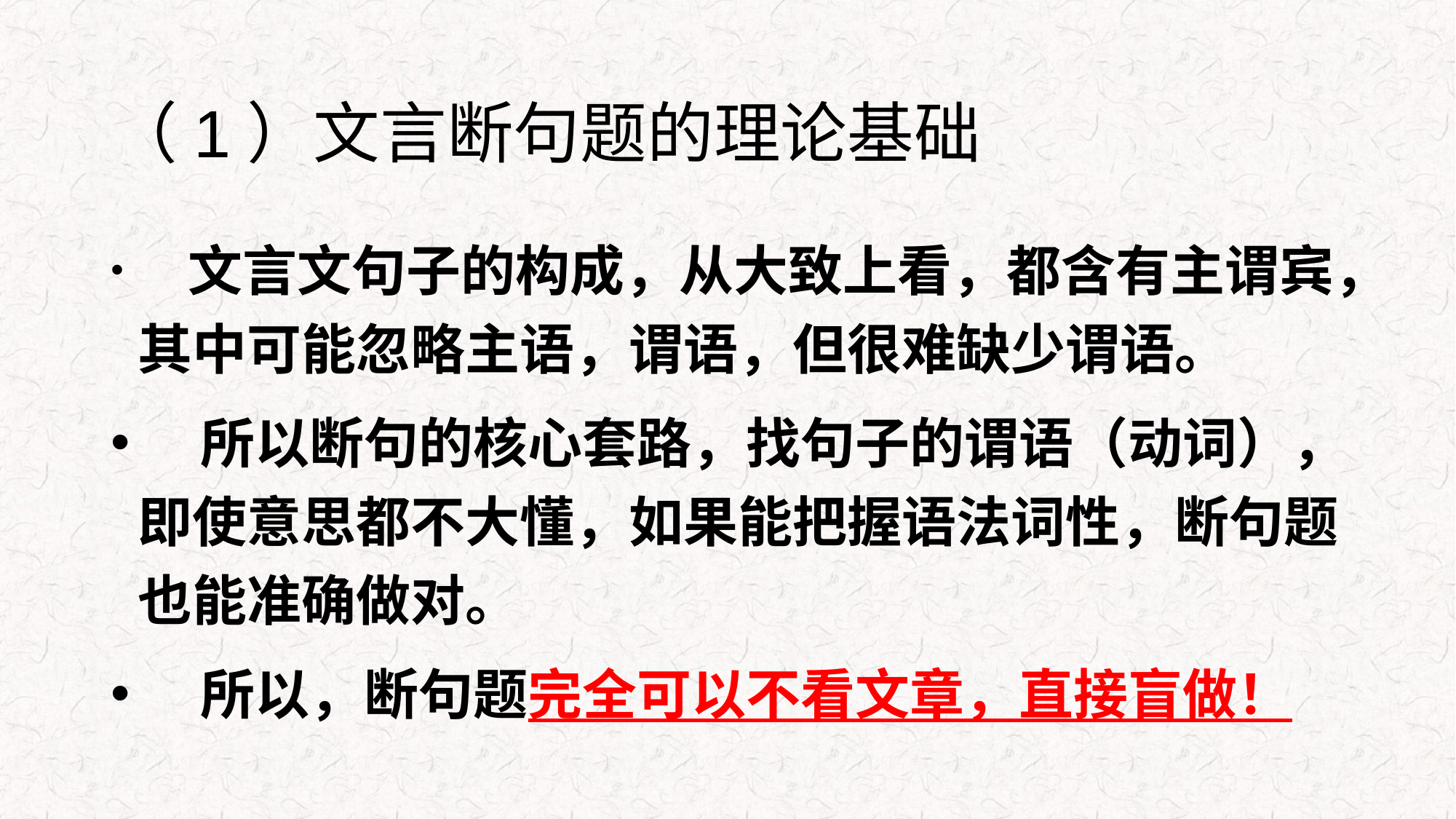

# （1）文言断句题的理论基础
    文言文句子的构成，从大致上看，都含有主谓宾，其中可能忽略主语，谓语，但很难缺少谓语。
    所以断句的核心套路，找句子的谓语（动词），即使意思都不大懂，如果能把握语法词性，断句题也能准确做对。
    所以，断句题完全可以不看文章，直接盲做！